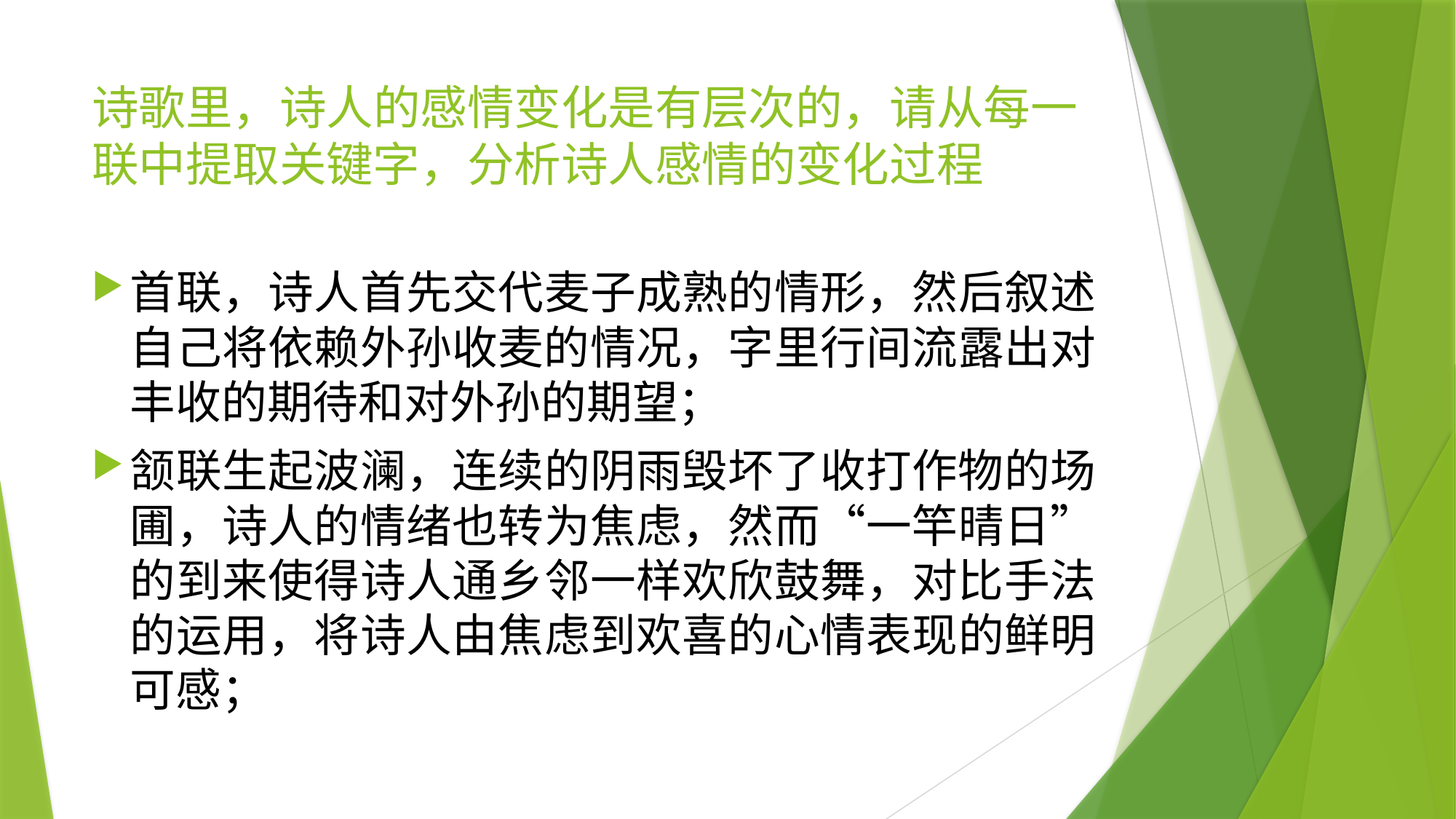

# 诗歌里，诗人的感情变化是有层次的，请从每一联中提取关键字，分析诗人感情的变化过程
首联，诗人首先交代麦子成熟的情形，然后叙述自己将依赖外孙收麦的情况，字里行间流露出对丰收的期待和对外孙的期望；
颔联生起波澜，连续的阴雨毁坏了收打作物的场圃，诗人的情绪也转为焦虑，然而“一竿晴日”的到来使得诗人通乡邻一样欢欣鼓舞，对比手法的运用，将诗人由焦虑到欢喜的心情表现的鲜明可感；